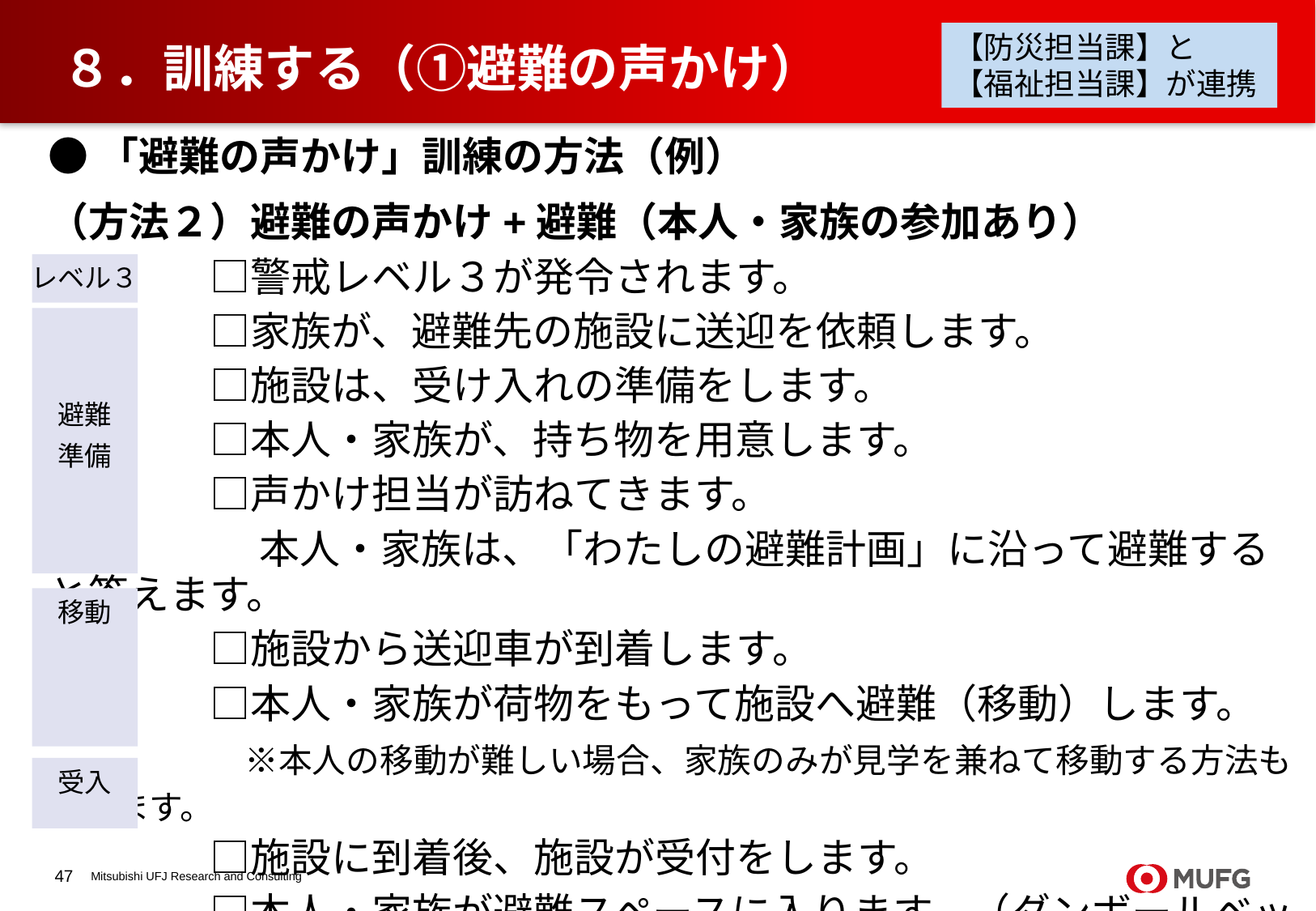

【防災担当課】と
【福祉担当課】が連携
# ８．訓練する（①避難の声かけ）
●「避難の声かけ」訓練の方法（例）
（方法２）避難の声かけ+避難（本人・家族の参加あり）
　　　　□警戒レベル３が発令されます。
　　　　□家族が、避難先の施設に送迎を依頼します。
　　　　□施設は、受け入れの準備をします。
　　　　□本人・家族が、持ち物を用意します。
　　　　□声かけ担当が訪ねてきます。
　　　　　 本人・家族は、「わたしの避難計画」に沿って避難すると答えます。
　　　　□施設から送迎車が到着します。
　　　　□本人・家族が荷物をもって施設へ避難（移動）します。
　　　 　　※本人の移動が難しい場合、家族のみが見学を兼ねて移動する方法もあります。
　　　　□施設に到着後、施設が受付をします。
　　　　□本人・家族が避難スペースに入ります。（ダンボールベッドなど）

レベル３

避難
準備
移動
受入